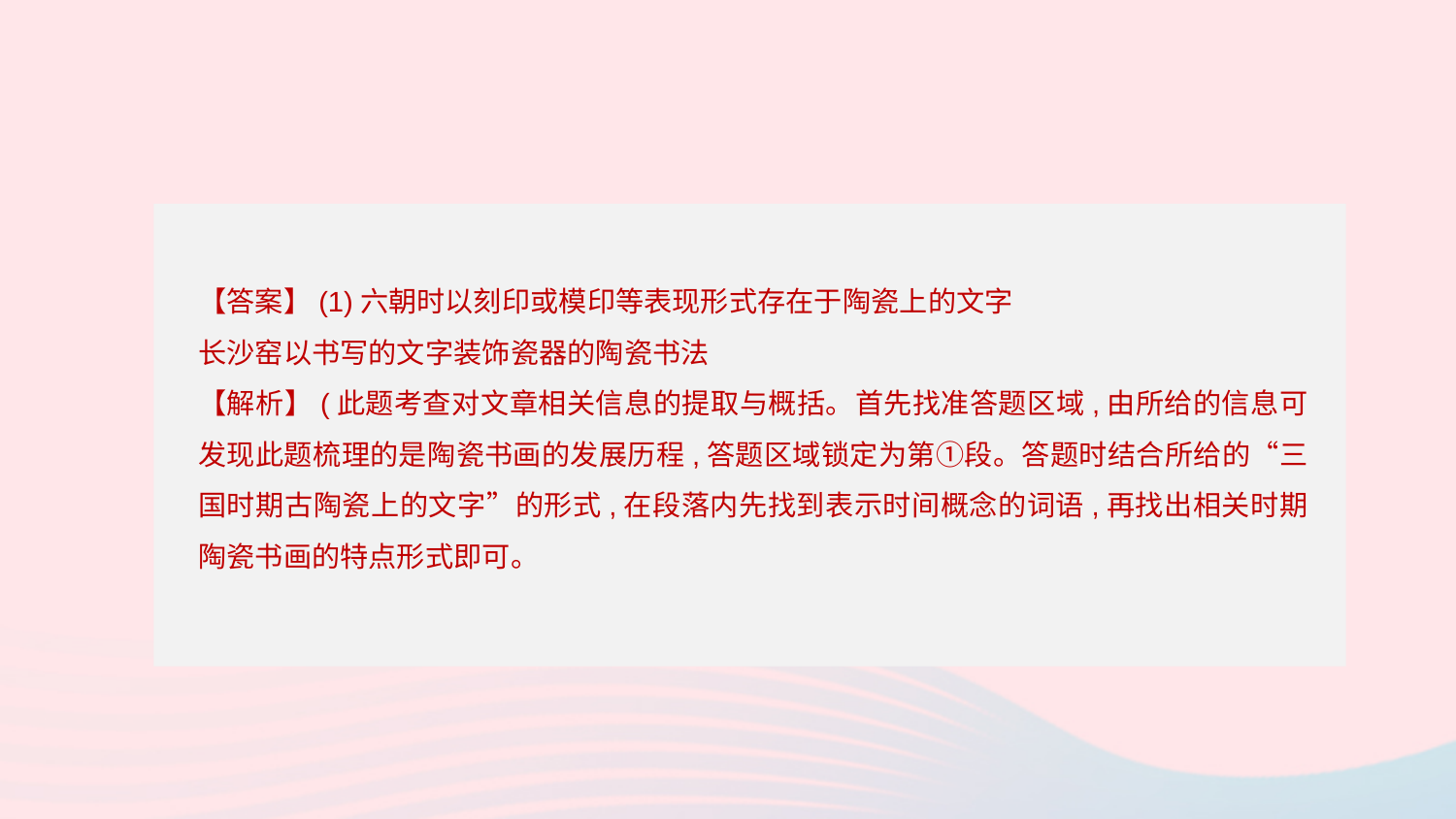

【答案】(1)六朝时以刻印或模印等表现形式存在于陶瓷上的文字
长沙窑以书写的文字装饰瓷器的陶瓷书法
【解析】(此题考查对文章相关信息的提取与概括。首先找准答题区域,由所给的信息可发现此题梳理的是陶瓷书画的发展历程,答题区域锁定为第①段。答题时结合所给的“三国时期古陶瓷上的文字”的形式,在段落内先找到表示时间概念的词语,再找出相关时期陶瓷书画的特点形式即可。